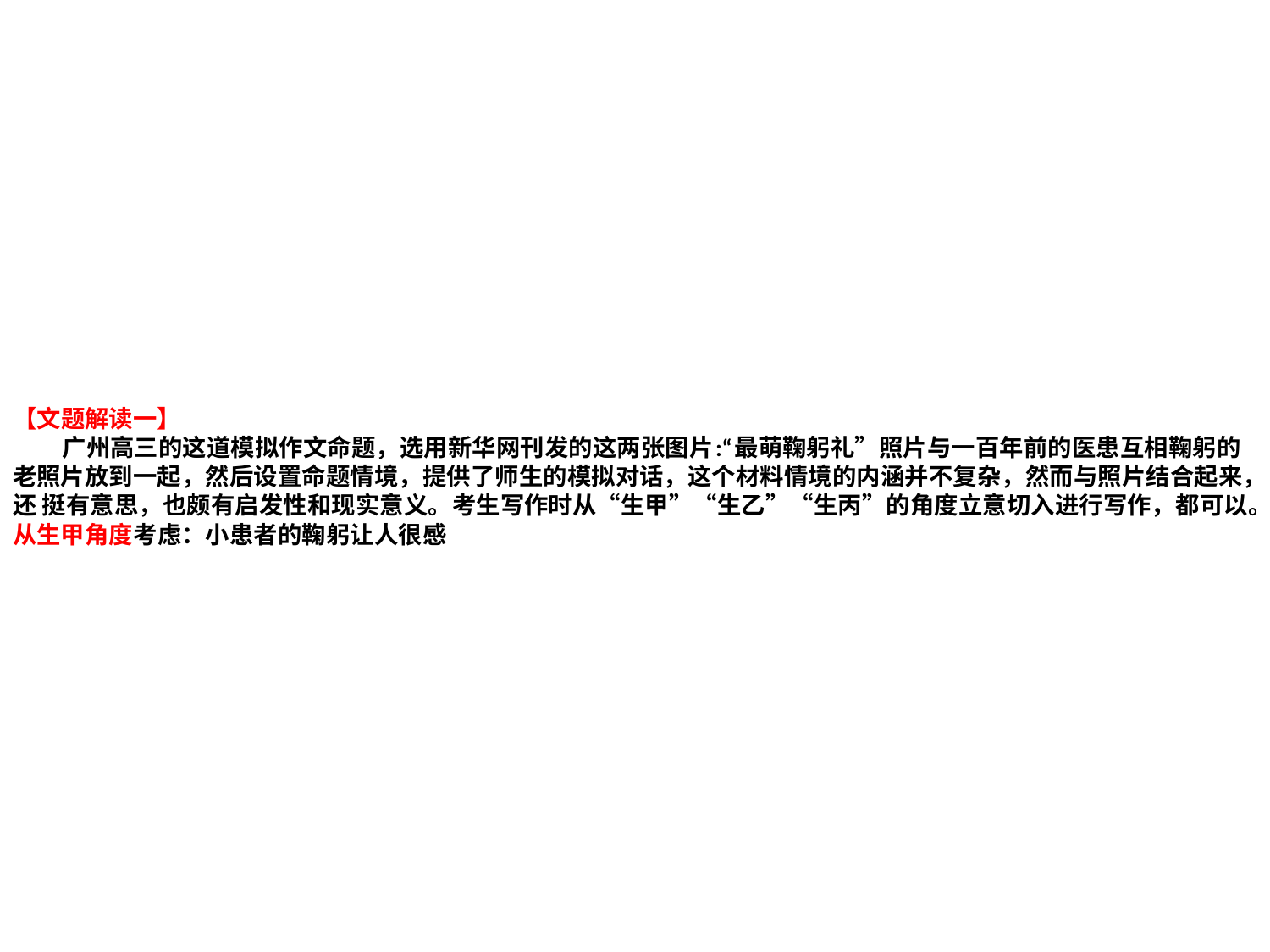

# 【文题解读一】 广州高三的这道模拟作文命题，选用新华网刊发的这两张图片:“最萌鞠躬礼”照片与一百年前的医患互相鞠躬的老照片放到一起，然后设置命题情境，提供了师生的模拟对话，这个材料情境的内涵并不复杂，然而与照片结合起来，还 挺有意思，也颇有启发性和现实意义。考生写作时从“生甲”“生乙”“生丙”的角度立意切入进行写作，都可以。从生甲角度考虑：小患者的鞠躬让人很感